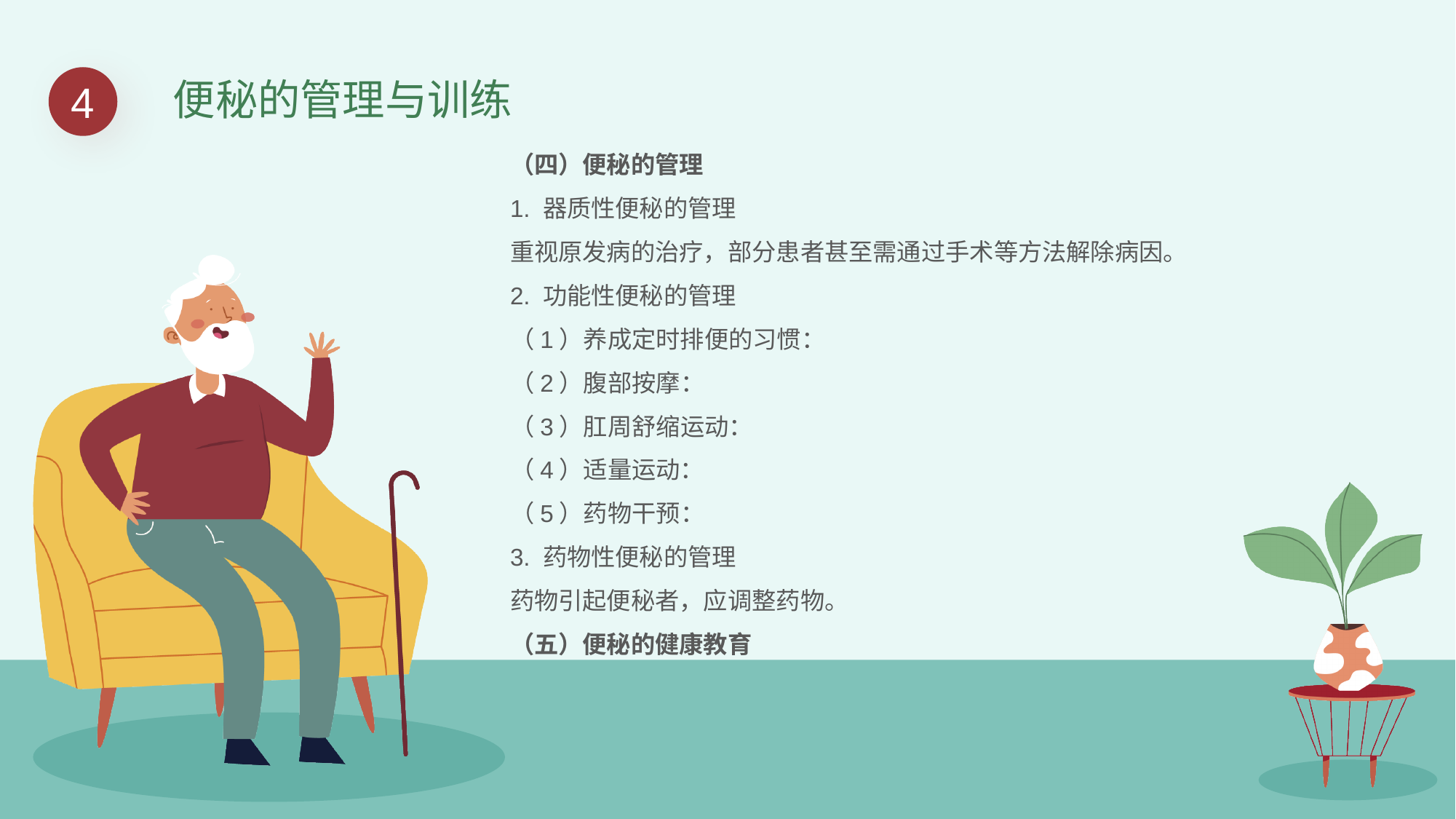

4
便秘的管理与训练
（四）便秘的管理
1. 器质性便秘的管理
重视原发病的治疗，部分患者甚至需通过手术等方法解除病因。
2. 功能性便秘的管理
（1）养成定时排便的习惯：
（2）腹部按摩：
（3）肛周舒缩运动：
（4）适量运动：
（5）药物干预：
3. 药物性便秘的管理
药物引起便秘者，应调整药物。
（五）便秘的健康教育